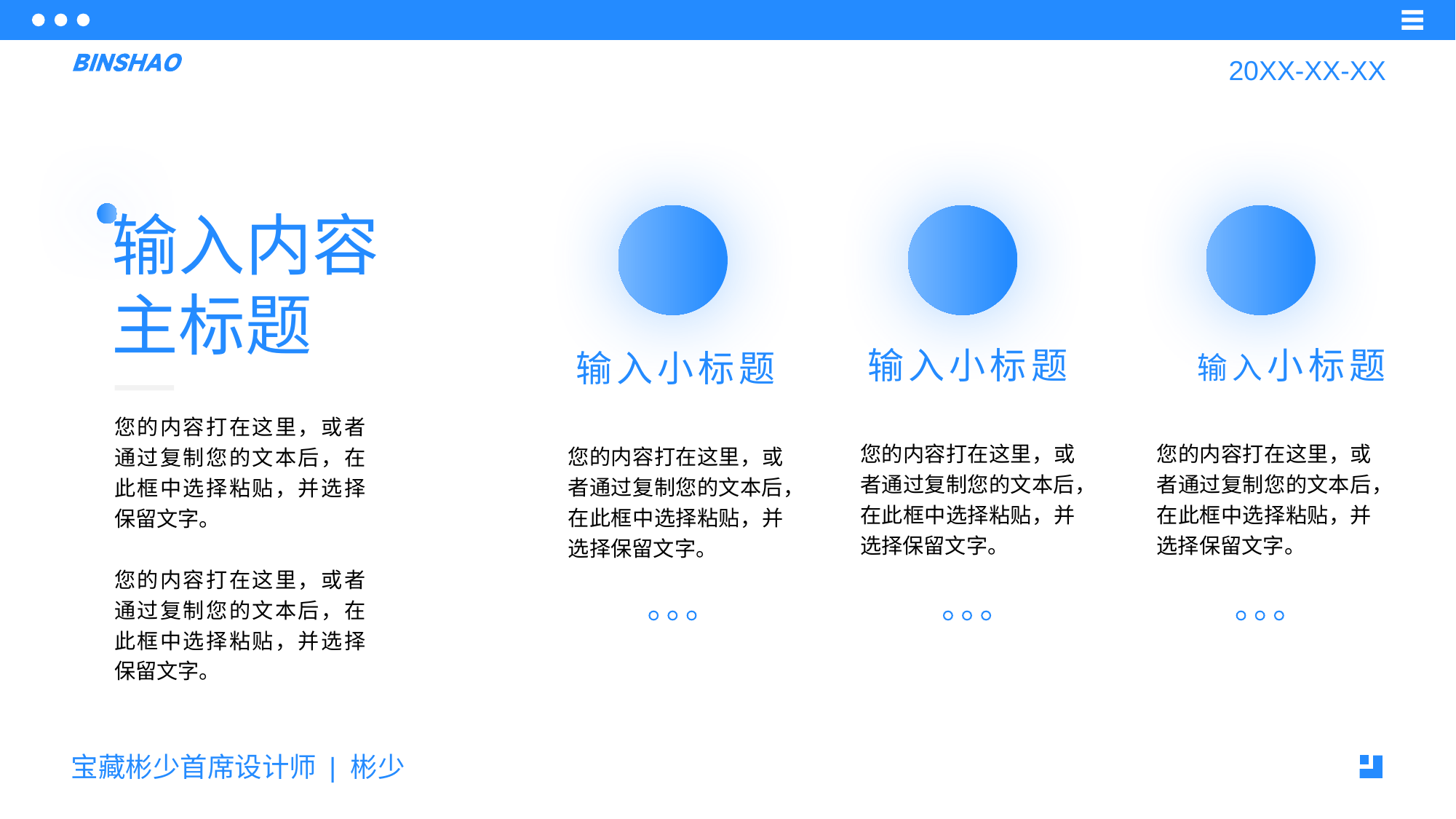

20XX-XX-XX
输入内容主标题

01
02
03
输入小标题
输入小标题
输入小标题

您的内容打在这里，或者通过复制您的文本后，在此框中选择粘贴，并选择保留文字。

您的内容打在这里，或者通过复制您的文本后，在此框中选择粘贴，并选择保留文字。
您的内容打在这里，或者通过复制您的文本后，在此框中选择粘贴，并选择保留文字。
您的内容打在这里，或者通过复制您的文本后，在此框中选择粘贴，并选择保留文字。
您的内容打在这里，或者通过复制您的文本后，在此框中选择粘贴，并选择保留文字。

宝藏彬少首席设计师 | 彬少